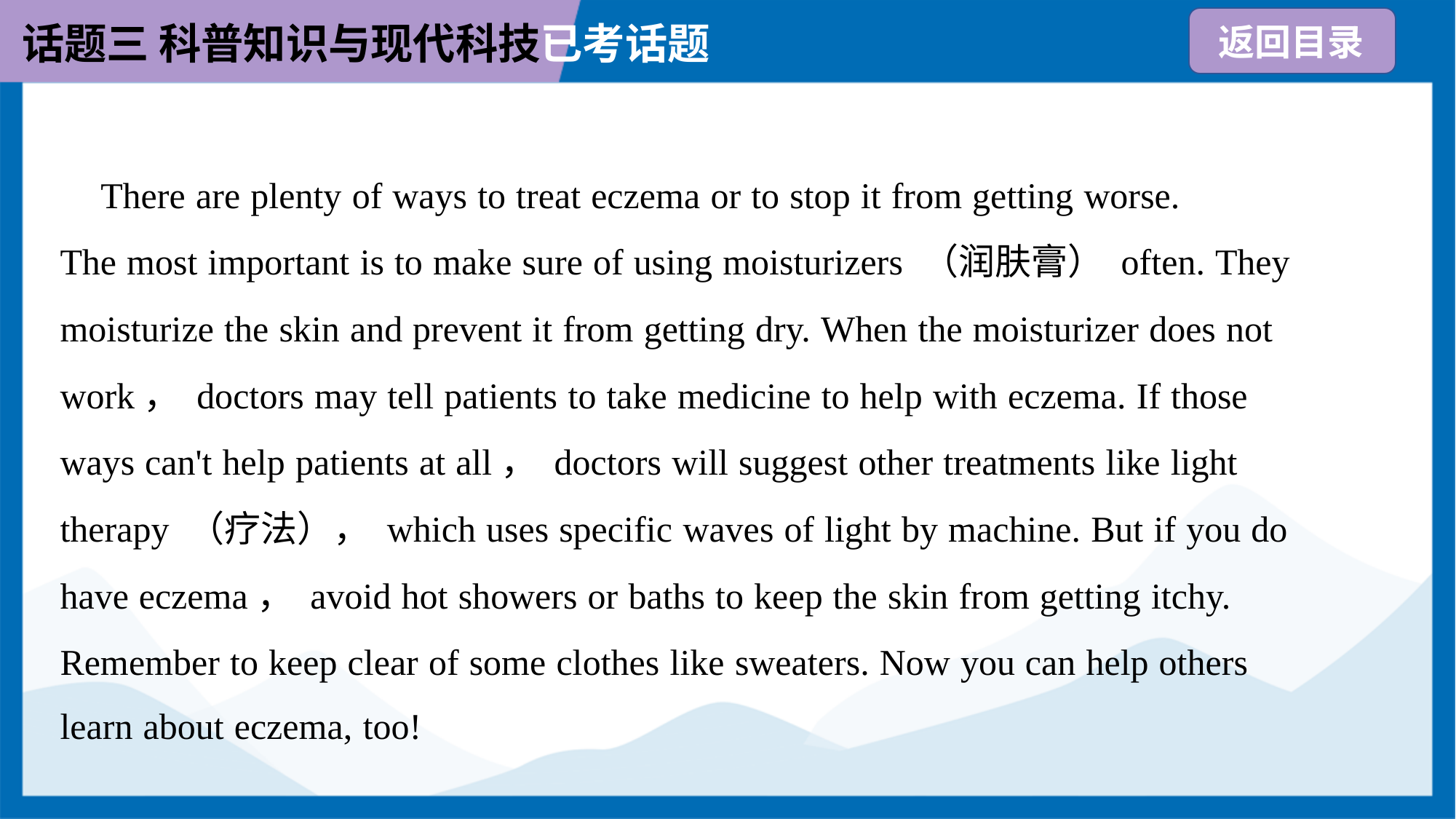

There are plenty of ways to treat eczema or to stop it from getting worse.
The most important is to make sure of using moisturizers （润肤膏） often. They
moisturize the skin and prevent it from getting dry. When the moisturizer does not
work， doctors may tell patients to take medicine to help with eczema. If those
ways can't help patients at all， doctors will suggest other treatments like light
therapy （疗法）， which uses specific waves of light by machine. But if you do
have eczema， avoid hot showers or baths to keep the skin from getting itchy.
Remember to keep clear of some clothes like sweaters. Now you can help others
learn about eczema, too!